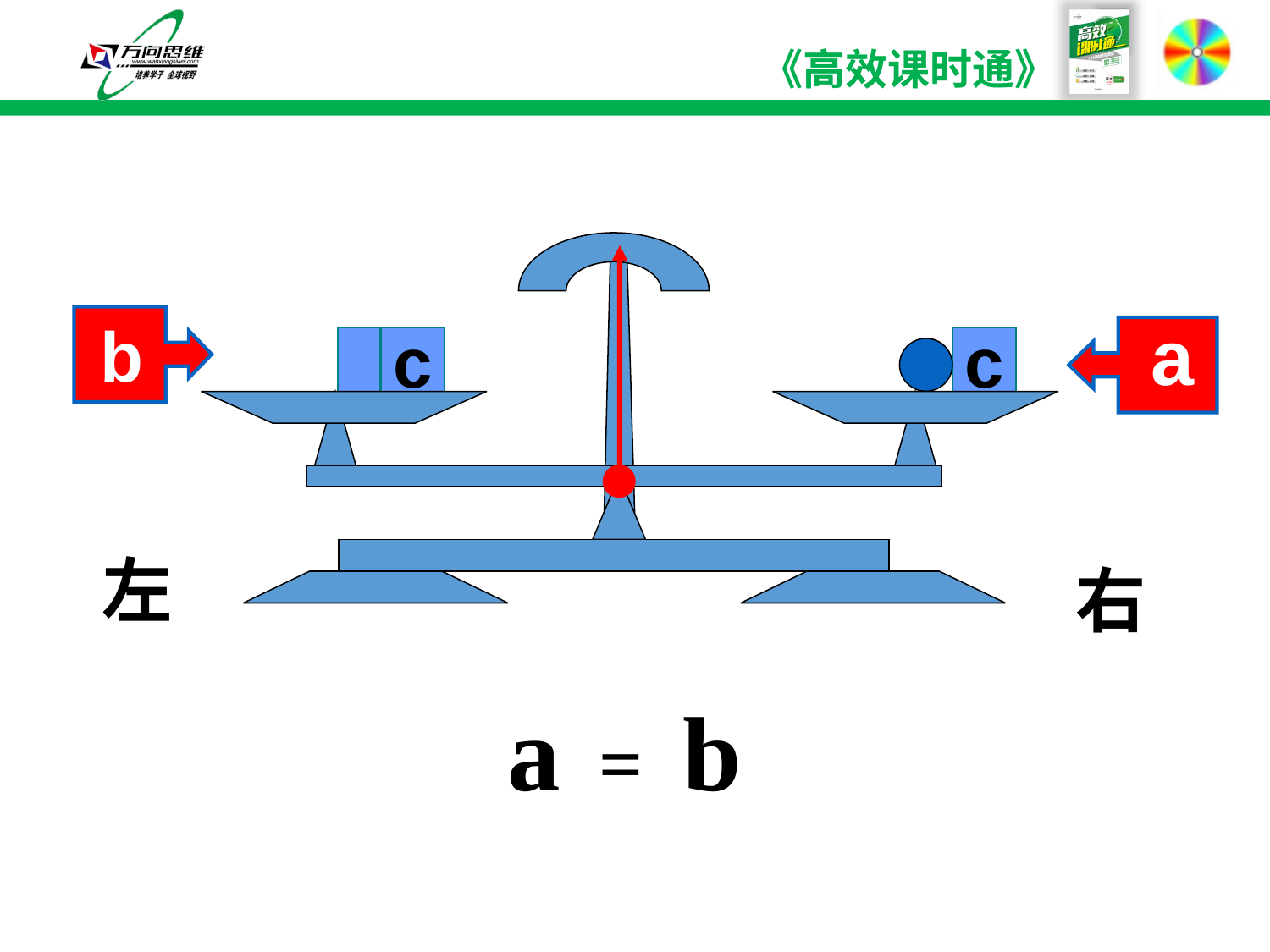

a

b

c
c

左

右

a  =  b